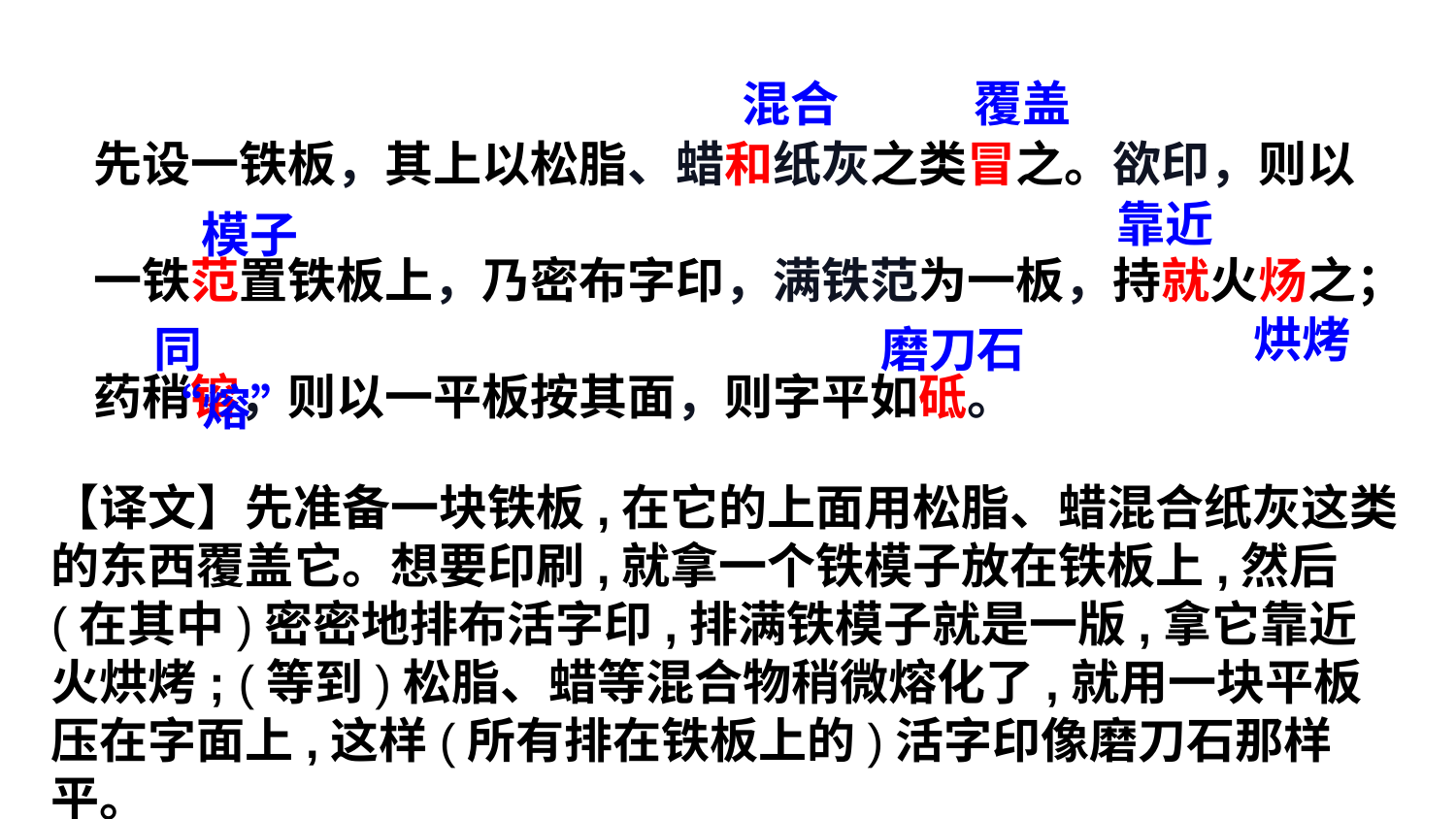

混合
覆盖
先设一铁板，其上以松脂、蜡和纸灰之类冒之。欲印，则以

一铁范置铁板上，乃密布字印，满铁范为一板，持就火炀之；

药稍镕，则以一平板按其面，则字平如砥。
靠近
模子
烘烤
磨刀石
同“熔”
【译文】先准备一块铁板,在它的上面用松脂、蜡混合纸灰这类的东西覆盖它。想要印刷,就拿一个铁模子放在铁板上,然后(在其中)密密地排布活字印,排满铁模子就是一版,拿它靠近火烘烤; (等到)松脂、蜡等混合物稍微熔化了,就用一块平板压在字面上,这样(所有排在铁板上的)活字印像磨刀石那样平。